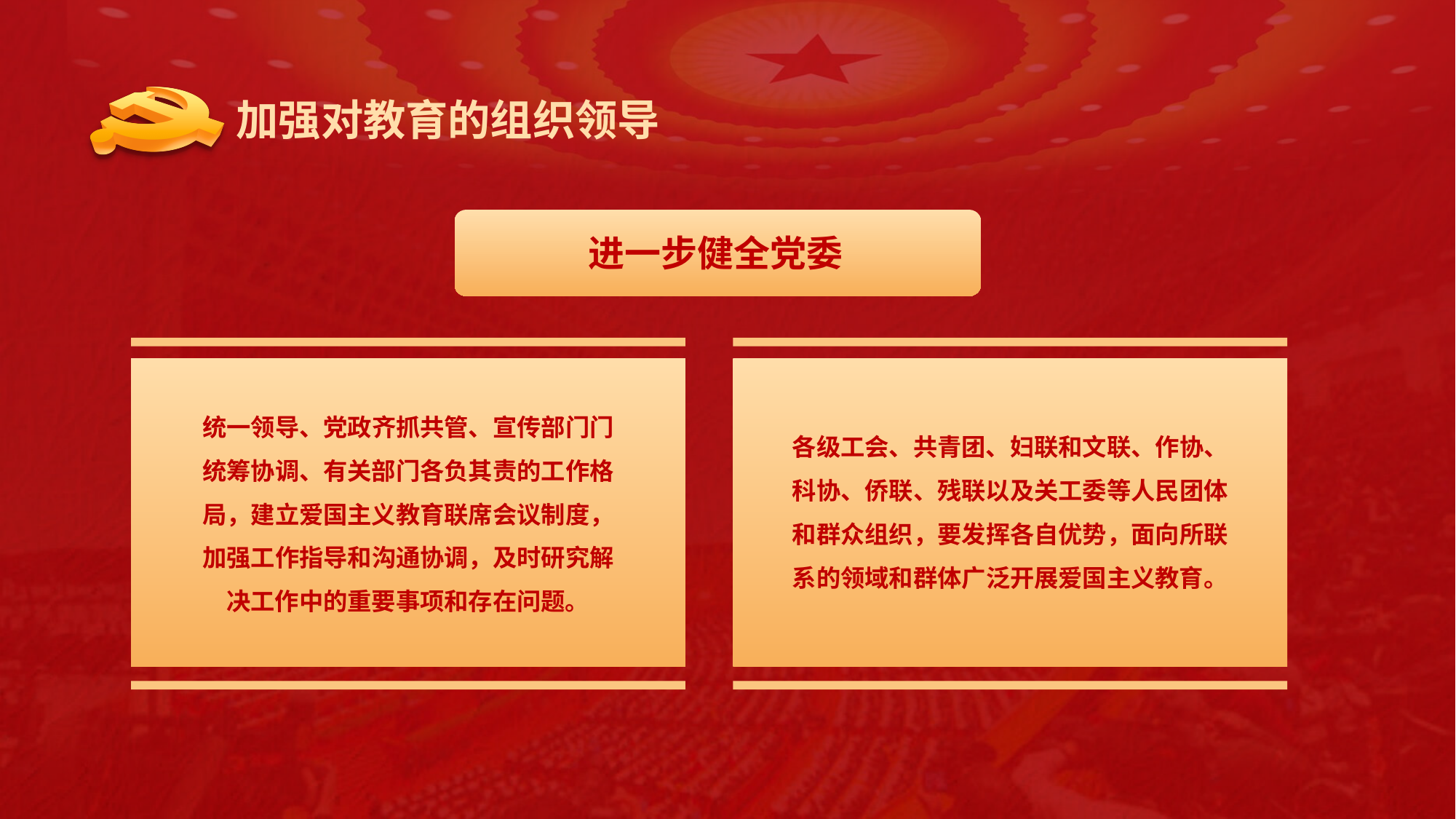

加强对教育的组织领导

进一步健全党委

统一领导、党政齐抓共管、宣传部门门统筹协调、有关部门各负其责的工作格局，建立爱国主义教育联席会议制度，加强工作指导和沟通协调，及时研究解决工作中的重要事项和存在问题。

各级工会、共青团、妇联和文联、作协、科协、侨联、残联以及关工委等人民团体和群众组织，要发挥各自优势，面向所联系的领域和群体广泛开展爱国主义教育。